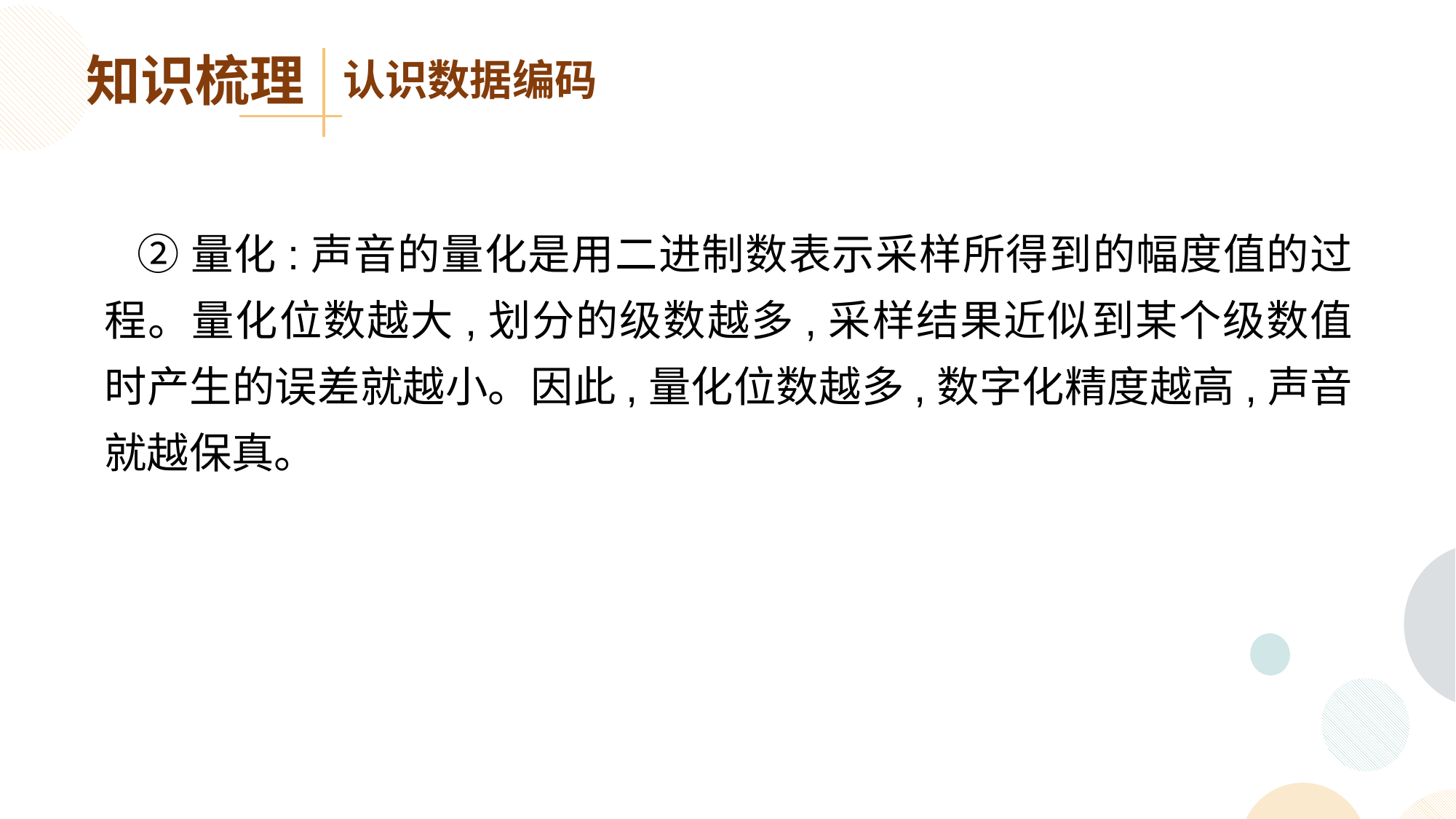

知识梳理
认识数据编码
   ②量化:声音的量化是用二进制数表示采样所得到的幅度值的过程。量化位数越大,划分的级数越多,采样结果近似到某个级数值时产生的误差就越小。因此,量化位数越多,数字化精度越高,声音就越保真。